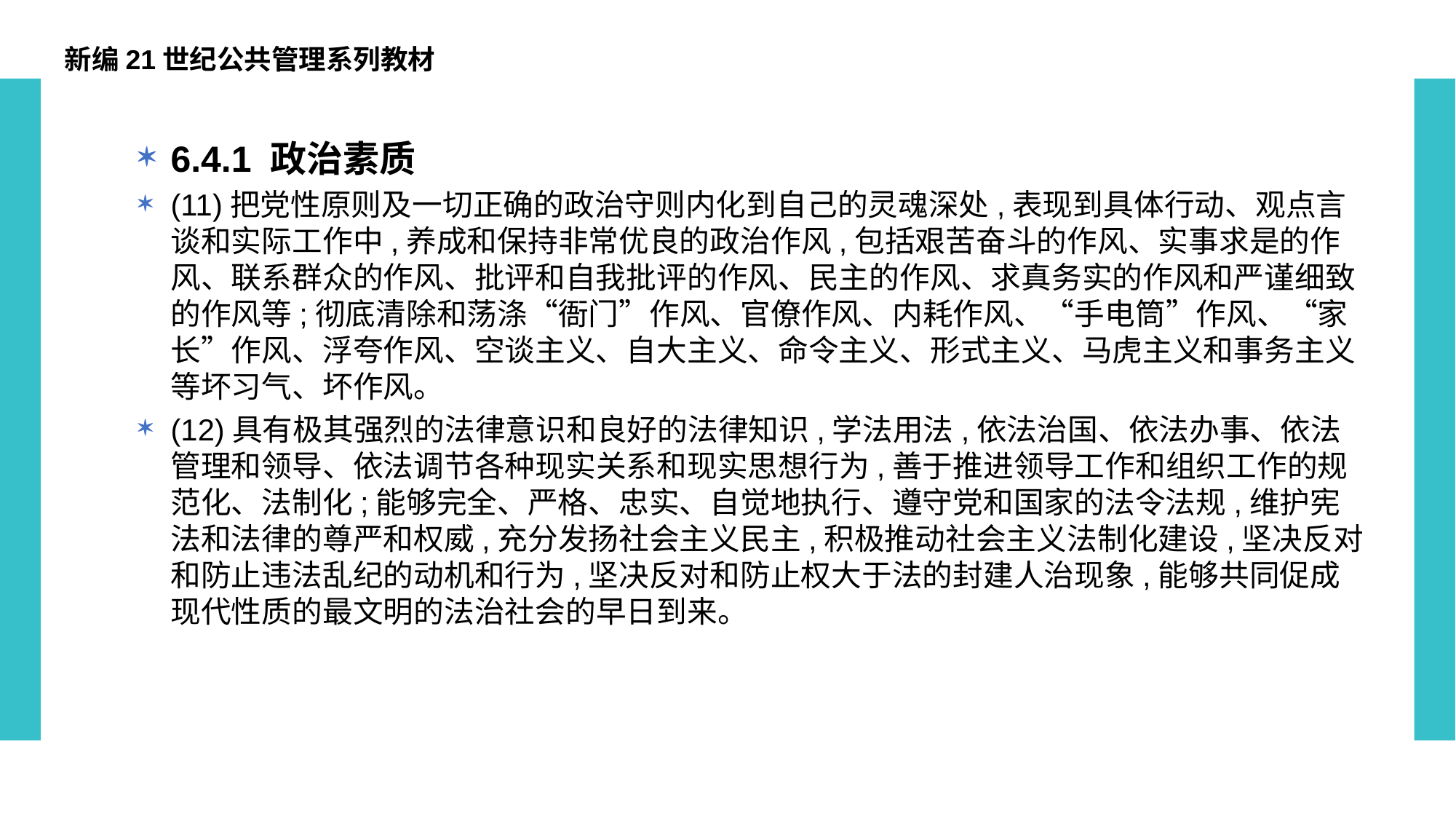

新编21世纪公共管理系列教材
6.4.1 政治素质
(11)把党性原则及一切正确的政治守则内化到自己的灵魂深处,表现到具体行动、观点言谈和实际工作中,养成和保持非常优良的政治作风,包括艰苦奋斗的作风、实事求是的作风、联系群众的作风、批评和自我批评的作风、民主的作风、求真务实的作风和严谨细致的作风等;彻底清除和荡涤“衙门”作风、官僚作风、内耗作风、“手电筒”作风、“家长”作风、浮夸作风、空谈主义、自大主义、命令主义、形式主义、马虎主义和事务主义等坏习气、坏作风。
(12)具有极其强烈的法律意识和良好的法律知识,学法用法,依法治国、依法办事、依法管理和领导、依法调节各种现实关系和现实思想行为,善于推进领导工作和组织工作的规范化、法制化;能够完全、严格、忠实、自觉地执行、遵守党和国家的法令法规,维护宪法和法律的尊严和权威,充分发扬社会主义民主,积极推动社会主义法制化建设,坚决反对和防止违法乱纪的动机和行为,坚决反对和防止权大于法的封建人治现象,能够共同促成现代性质的最文明的法治社会的早日到来。